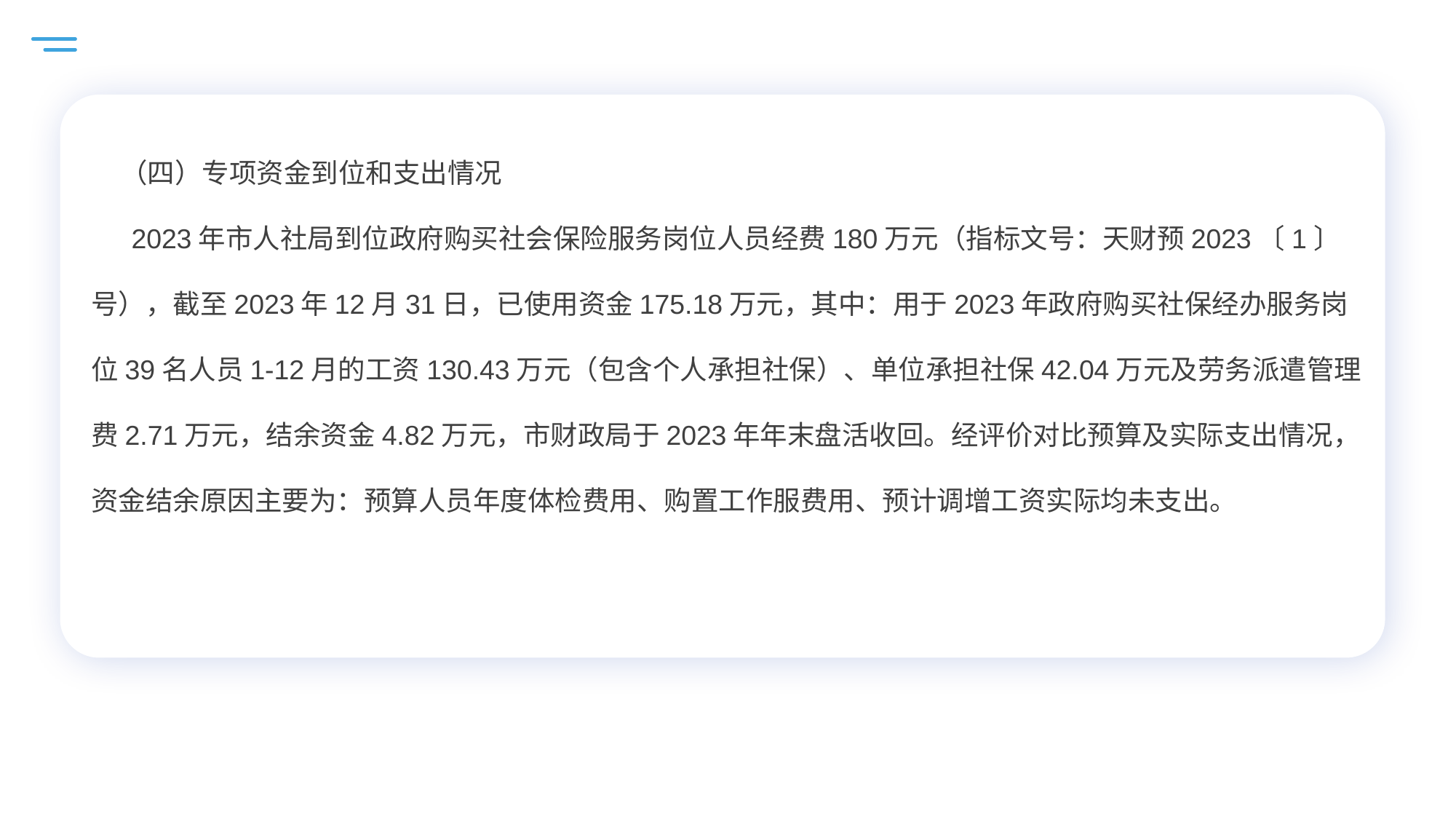

（四）专项资金到位和支出情况
      2023年市人社局到位政府购买社会保险服务岗位人员经费180万元（指标文号：天财预2023〔1〕号），截至2023年12月31日，已使用资金175.18万元，其中：用于2023年政府购买社保经办服务岗位39名人员1-12月的工资130.43万元（包含个人承担社保）、单位承担社保42.04万元及劳务派遣管理费2.71万元，结余资金4.82万元，市财政局于2023年年末盘活收回。经评价对比预算及实际支出情况，资金结余原因主要为：预算人员年度体检费用、购置工作服费用、预计调增工资实际均未支出。